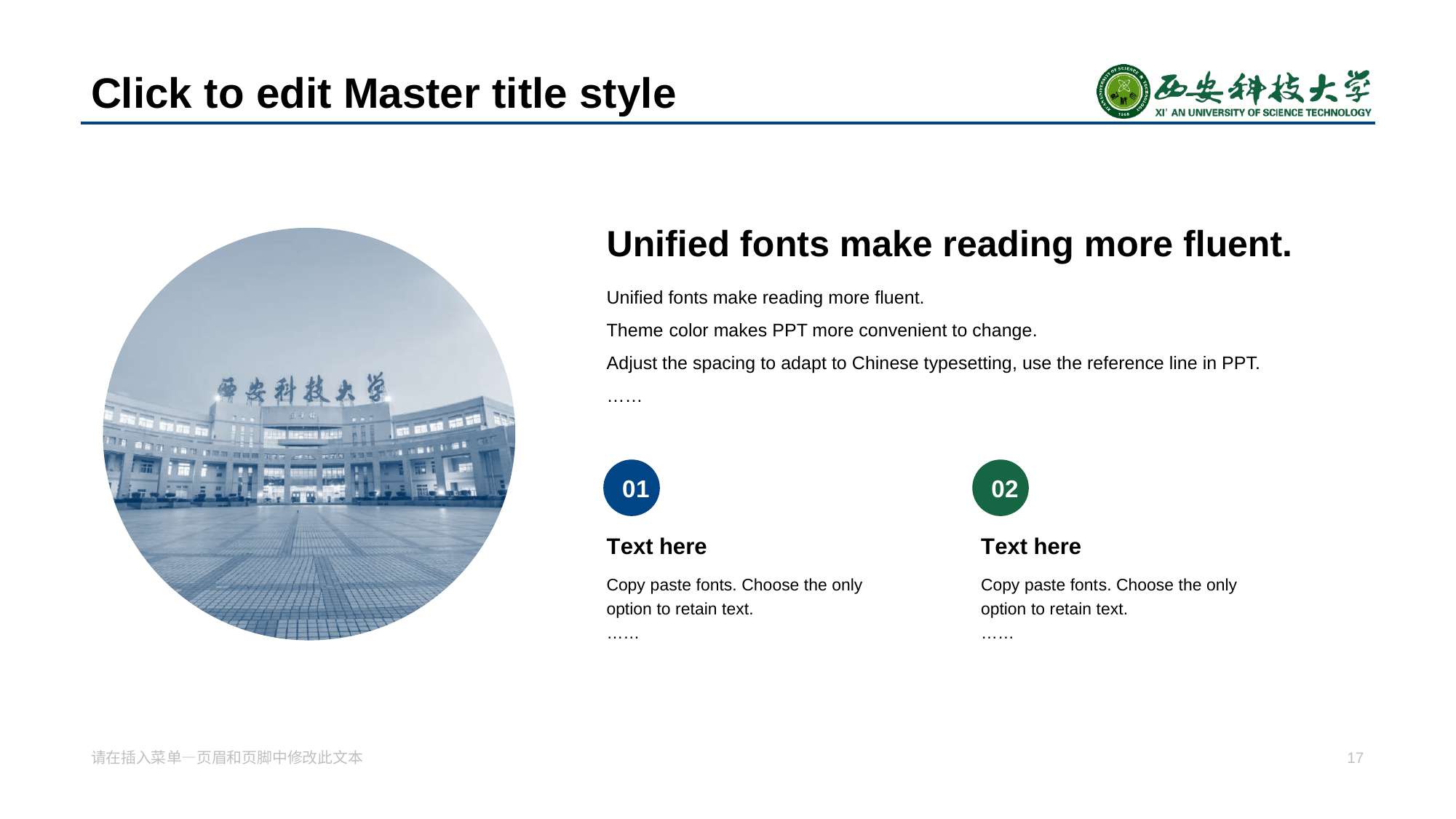

# Click to  edit Master title style
Unified fo nts make reading more fluent.

Unified fonts make reading more fluent.
Theme   color makes PPT more convenient to change.
Adjust the spacing to adapt to Chinese typesetting, use the reference line in PPT.
……
0 1
0 2
T ext here
T ext here
Copy p aste fonts. Choose the only option to retain text.
……
Copy paste font s. Choose the only option to retain text.
……
请在插入菜 单—页眉和页脚中修改此文本
17